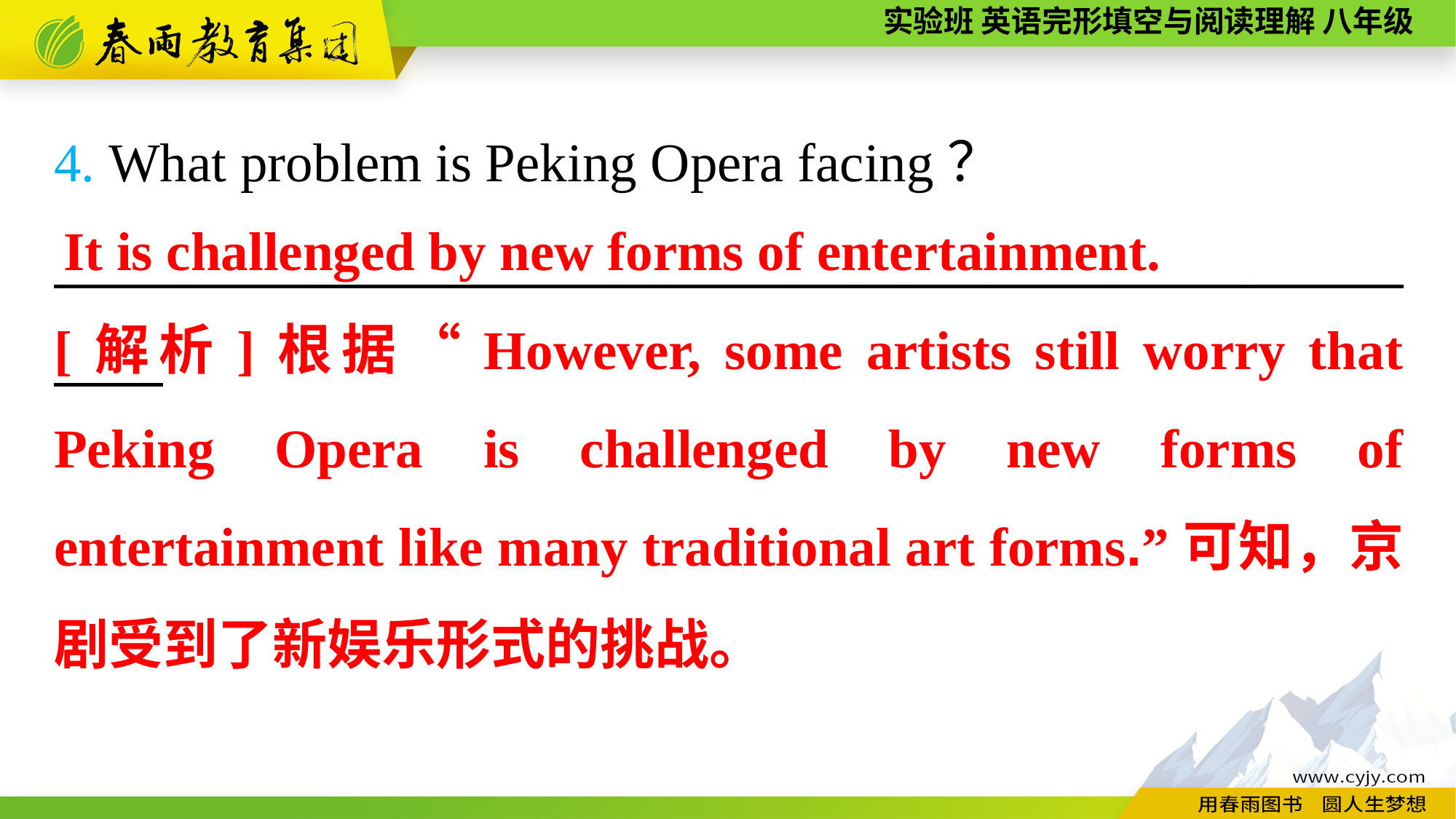

4. What problem is Peking Opera facing？
　　                                                                                      ，
It is challenged by new forms of entertainment.
[解析]根据“However, some artists still worry that Peking Opera is challenged by new forms of entertainment like many traditional art forms.”可知，京剧受到了新娱乐形式的挑战。